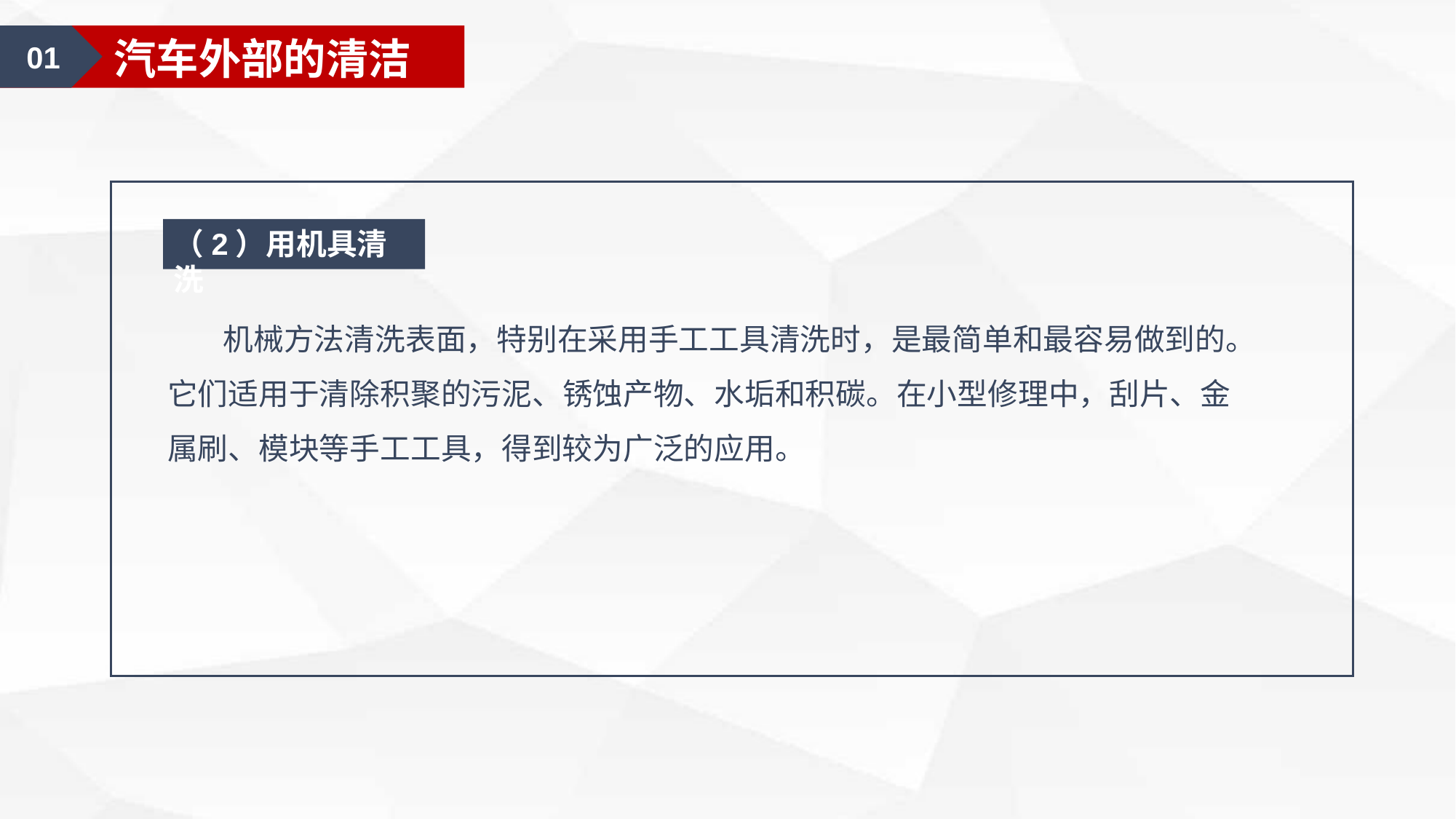

01
汽车美容护理用品

01
汽车外部的清洁

（2）用机具清洗
       机械方法清洗表面，特别在采用手工工具清洗时，是最简单和最容易做到的。它们适用于清除积聚的污泥、锈蚀产物、水垢和积碳。在小型修理中，刮片、金属刷、模块等手工工具，得到较为广泛的应用。